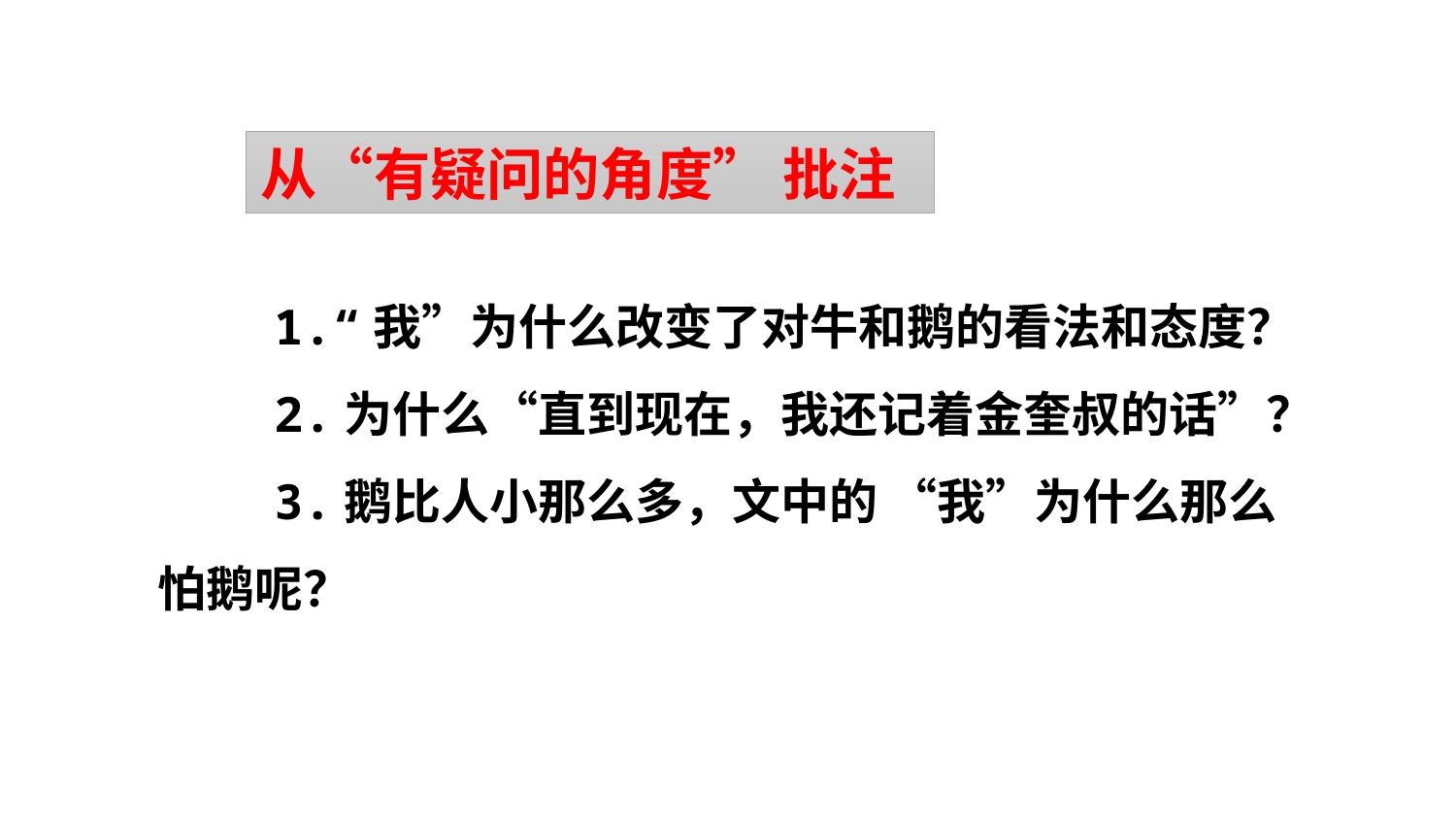

从“有疑问的角度” 批注
    1.“我”为什么改变了对牛和鹅的看法和态度？
    2.为什么“直到现在，我还记着金奎叔的话”？
    3.鹅比人小那么多，文中的 “我”为什么那么怕鹅呢？